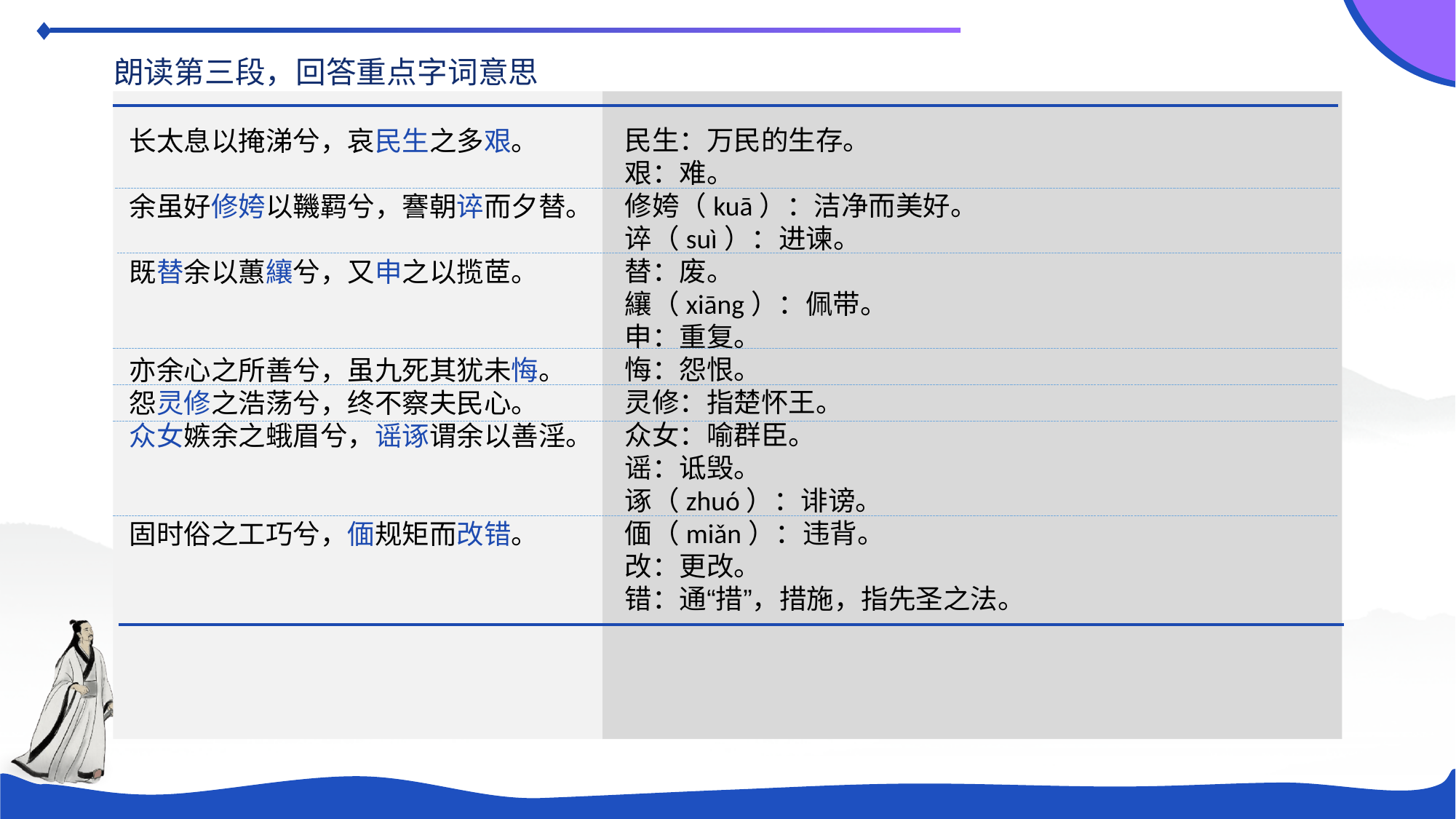

朗读第三段，回答重点字词意思

民生：万民的生存。
艰：难。
修姱（kuā）：洁净而美好。
谇（suì）：进谏。
替：废。
纕（xiāng）：佩带。
申：重复。
悔：怨恨。
灵修：指楚怀王。
众女：喻群臣。
谣：诋毁。
诼（zhuó）：诽谤。
偭（miǎn）：违背。
改：更改。
错：通“措”，措施，指先圣之法。
长太息以掩涕兮，哀民生之多艰。

余虽好修姱以鞿羁兮，謇朝谇而夕替。

既替余以蕙纕兮，又申之以揽茝。

亦余心之所善兮，虽九死其犹未悔。
怨灵修之浩荡兮，终不察夫民心。
众女嫉余之蛾眉兮，谣诼谓余以善淫。

固时俗之工巧兮，偭规矩而改错。